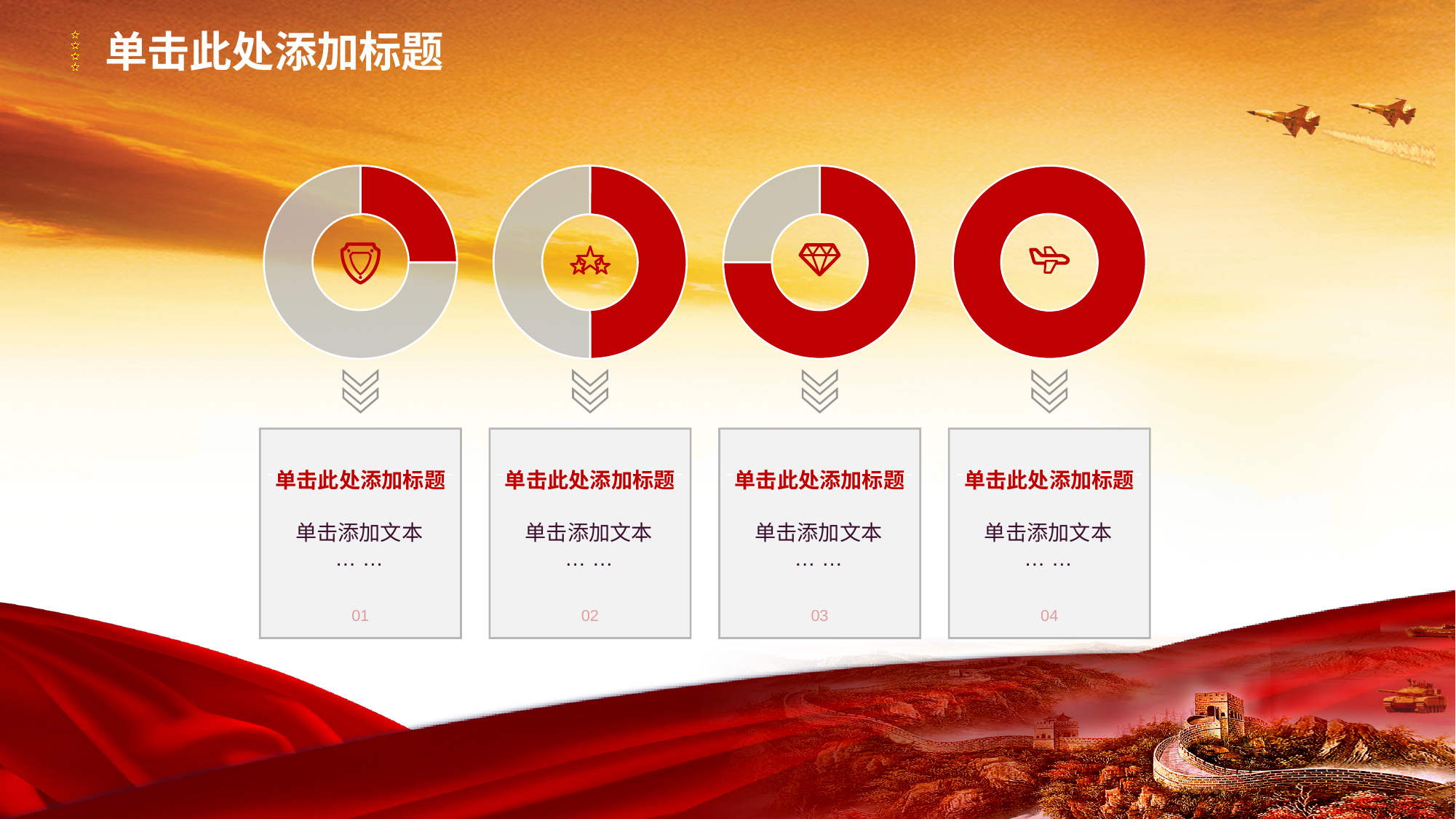

单击此处添加标题

单击此处添加标题
单击添加文本
… …

01

单击此处添加标题
单击添加文本
… …

02

单击此处添加标题
单击添加文本
… …

03

单击此处添加标题
单击添加文本
… …

04